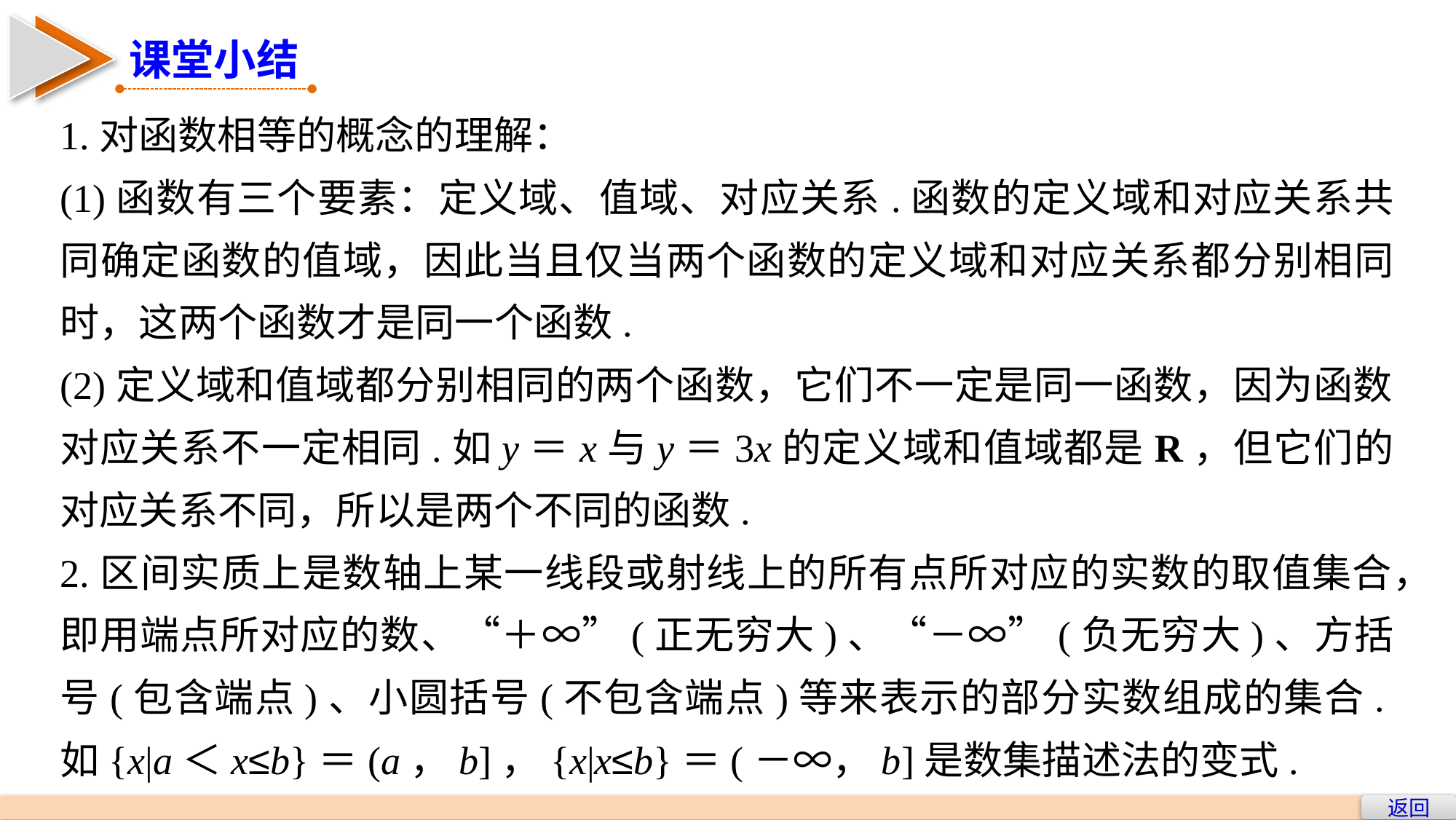

课堂小结
1.对函数相等的概念的理解：
(1)函数有三个要素：定义域、值域、对应关系.函数的定义域和对应关系共同确定函数的值域，因此当且仅当两个函数的定义域和对应关系都分别相同时，这两个函数才是同一个函数.
(2)定义域和值域都分别相同的两个函数，它们不一定是同一函数，因为函数对应关系不一定相同.如y＝x与y＝3x的定义域和值域都是R，但它们的对应关系不同，所以是两个不同的函数.
2.区间实质上是数轴上某一线段或射线上的所有点所对应的实数的取值集合，即用端点所对应的数、“＋∞”(正无穷大)、“－∞”(负无穷大)、方括号(包含端点)、小圆括号(不包含端点)等来表示的部分实数组成的集合.如{x|a＜x≤b}＝(a，b]，{x|x≤b}＝(－∞，b]是数集描述法的变式.
返回